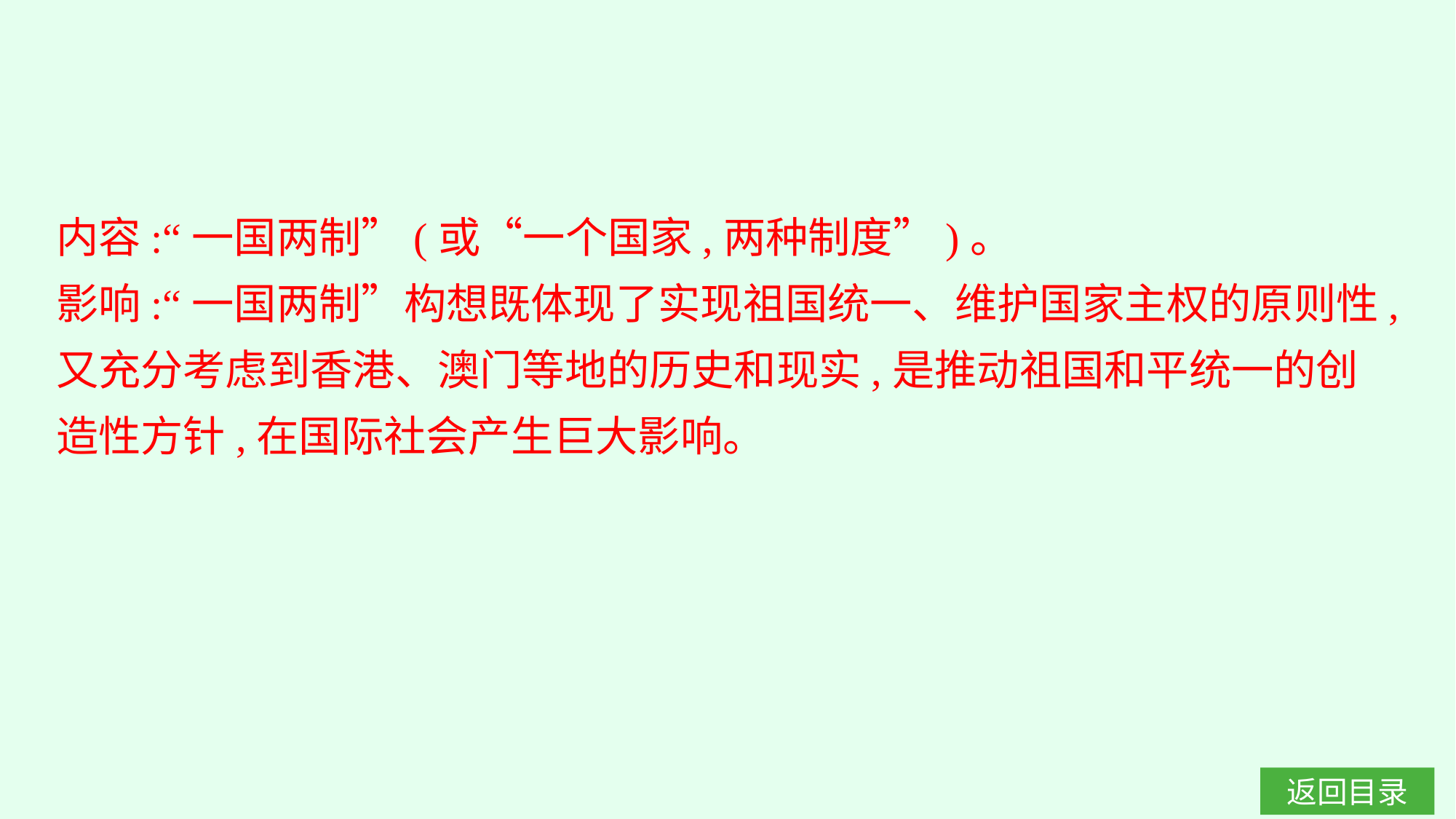

内容:“一国两制”(或“一个国家,两种制度”)。
影响:“一国两制”构想既体现了实现祖国统一、维护国家主权的原则性,又充分考虑到香港、澳门等地的历史和现实,是推动祖国和平统一的创造性方针,在国际社会产生巨大影响。